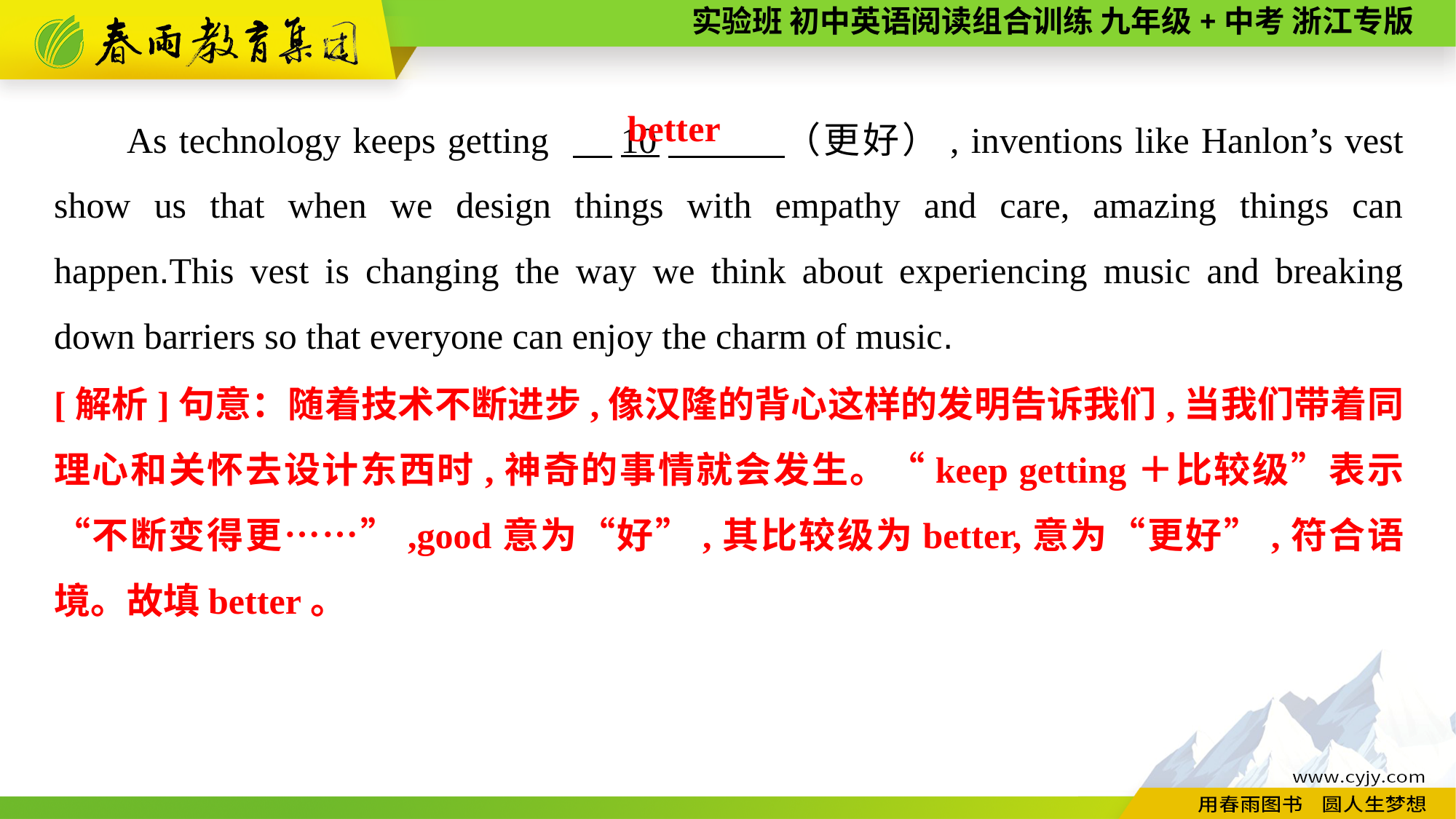

As technology keeps getting 　10　       （更好）, inventions like Hanlon’s vest show us that when we design things with empathy and care, amazing things can happen.This vest is changing the way we think about experiencing music and breaking down barriers so that everyone can enjoy the charm of music.
better
[解析]句意：随着技术不断进步,像汉隆的背心这样的发明告诉我们,当我们带着同理心和关怀去设计东西时,神奇的事情就会发生。“keep getting＋比较级”表示“不断变得更……”,good意为“好”,其比较级为better,意为“更好”,符合语境。故填better。